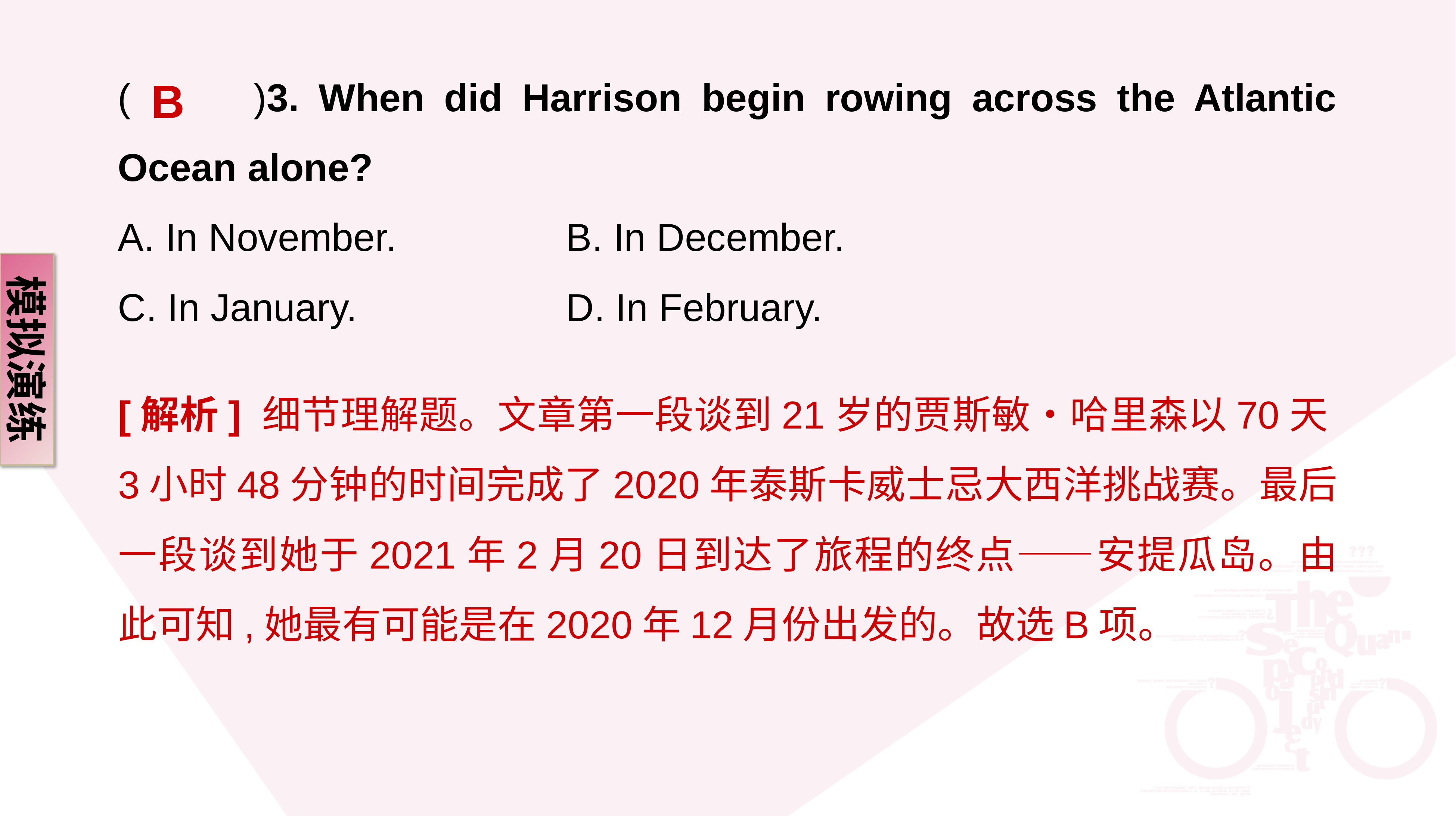

B
(　　)3. When did Harrison begin rowing across the Atlantic Ocean alone?
A. In November. 			B. In December.
C. In January. 				D. In February.
模拟演练
[解析] 细节理解题。文章第一段谈到21岁的贾斯敏•哈里森以70天3小时48分钟的时间完成了2020年泰斯卡威士忌大西洋挑战赛。最后一段谈到她于2021年2月20日到达了旅程的终点——安提瓜岛。由此可知,她最有可能是在2020年12月份出发的。故选B项。